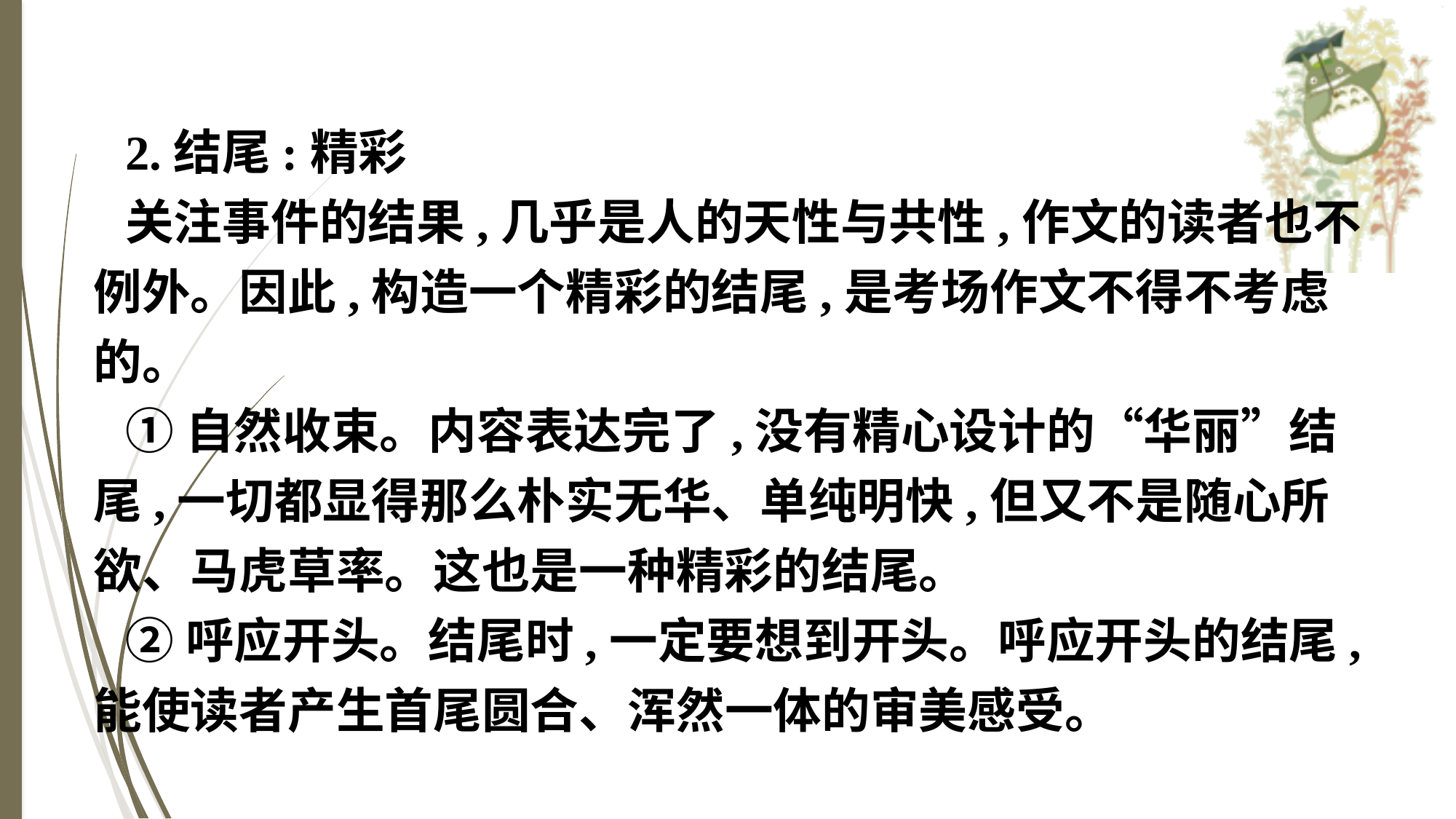

2.结尾:精彩
关注事件的结果,几乎是人的天性与共性,作文的读者也不例外。因此,构造一个精彩的结尾,是考场作文不得不考虑的。
①自然收束。内容表达完了,没有精心设计的“华丽”结尾,一切都显得那么朴实无华、单纯明快,但又不是随心所欲、马虎草率。这也是一种精彩的结尾。
②呼应开头。结尾时,一定要想到开头。呼应开头的结尾,能使读者产生首尾圆合、浑然一体的审美感受。